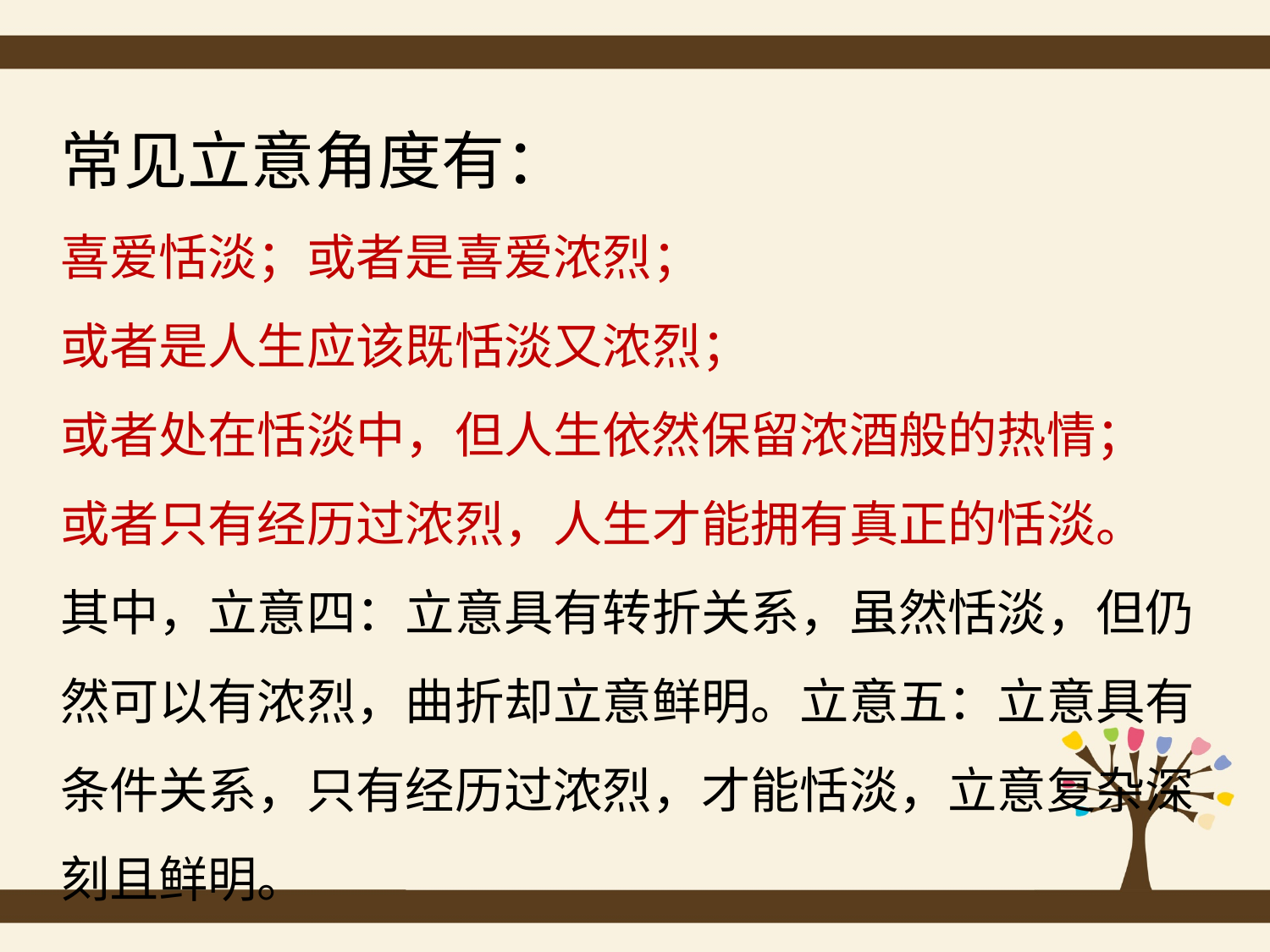

常见立意角度有：
喜爱恬淡；或者是喜爱浓烈；
或者是人生应该既恬淡又浓烈；
或者处在恬淡中，但人生依然保留浓酒般的热情；
或者只有经历过浓烈，人生才能拥有真正的恬淡。
其中，立意四：立意具有转折关系，虽然恬淡，但仍然可以有浓烈，曲折却立意鲜明。立意五：立意具有条件关系，只有经历过浓烈，才能恬淡，立意复杂深刻且鲜明。